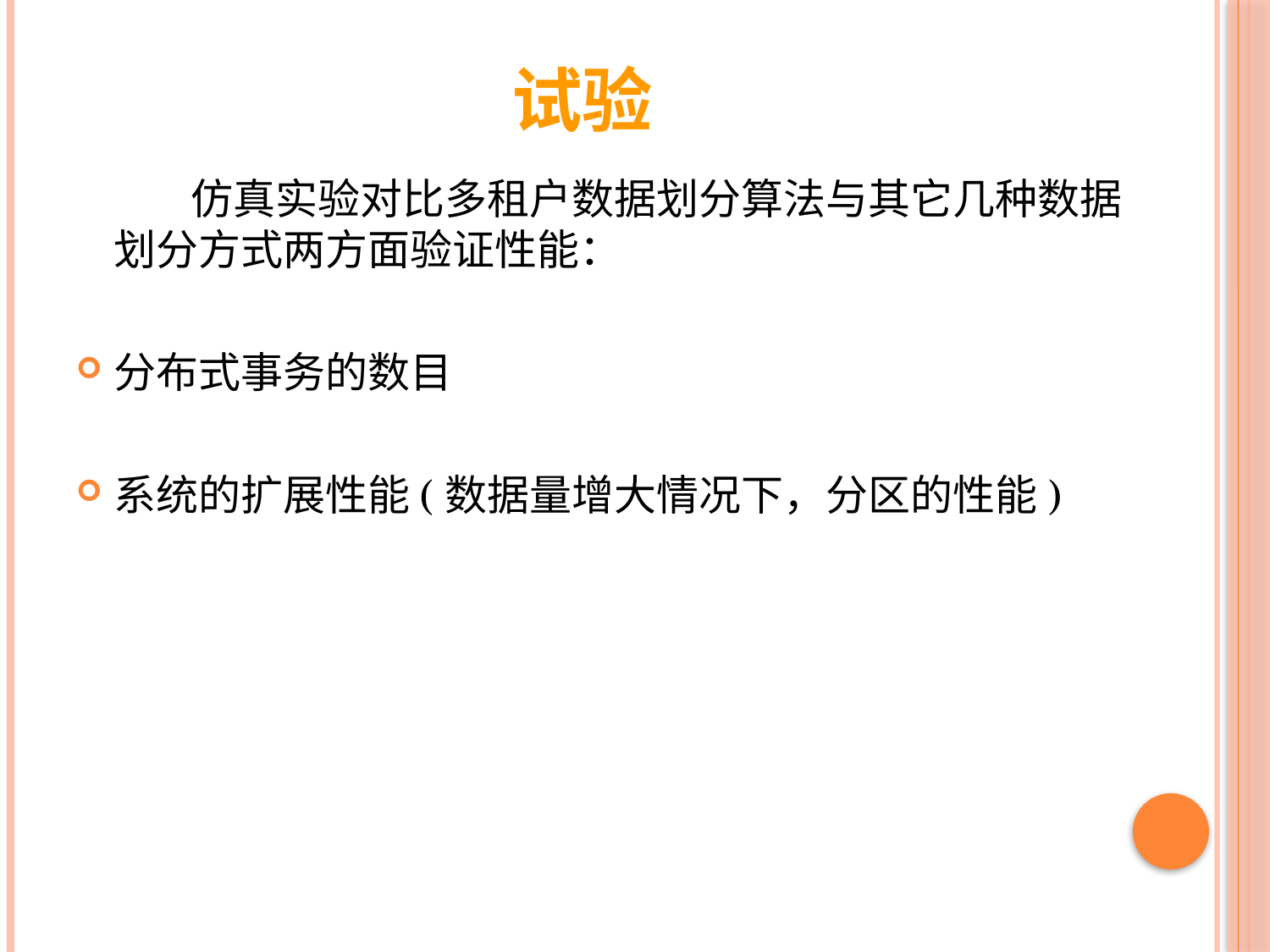

# 试验
           仿真实验对比多租户数据划分算法与其它几种数据划分方式两方面验证性能：

分布式事务的数目

系统的扩展性能(数据量增大情况下，分区的性能)